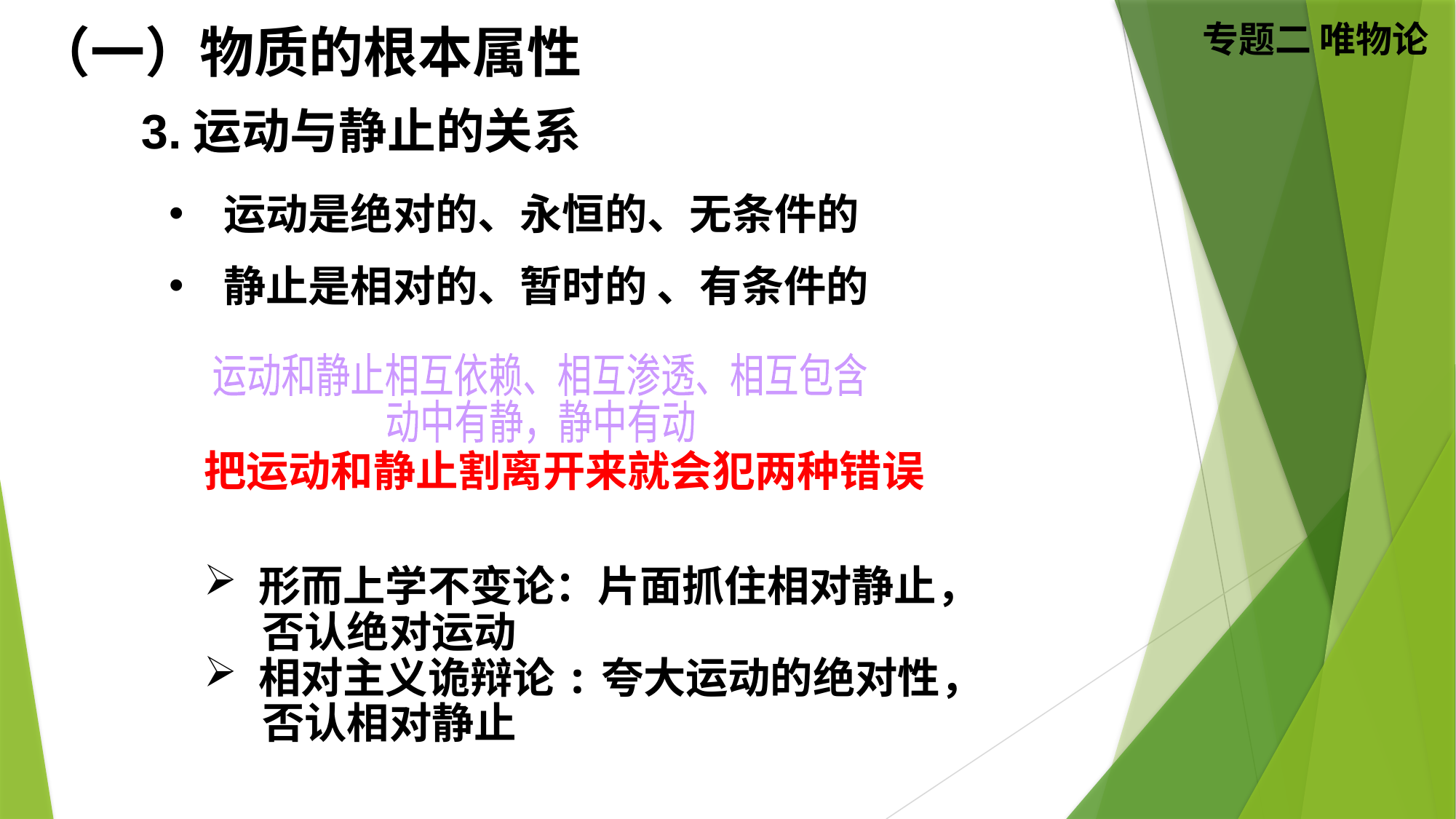

（一）物质的根本属性
3.运动与静止的关系
运动是绝对的、永恒的、无条件的
静止是相对的、暂时的 、有条件的
运动和静止相互依赖、相互渗透、相互包含
动中有静，静中有动
把运动和静止割离开来就会犯两种错误
形而上学不变论：片面抓住相对静止，
     否认绝对运动
相对主义诡辩论:夸大运动的绝对性，
     否认相对静止